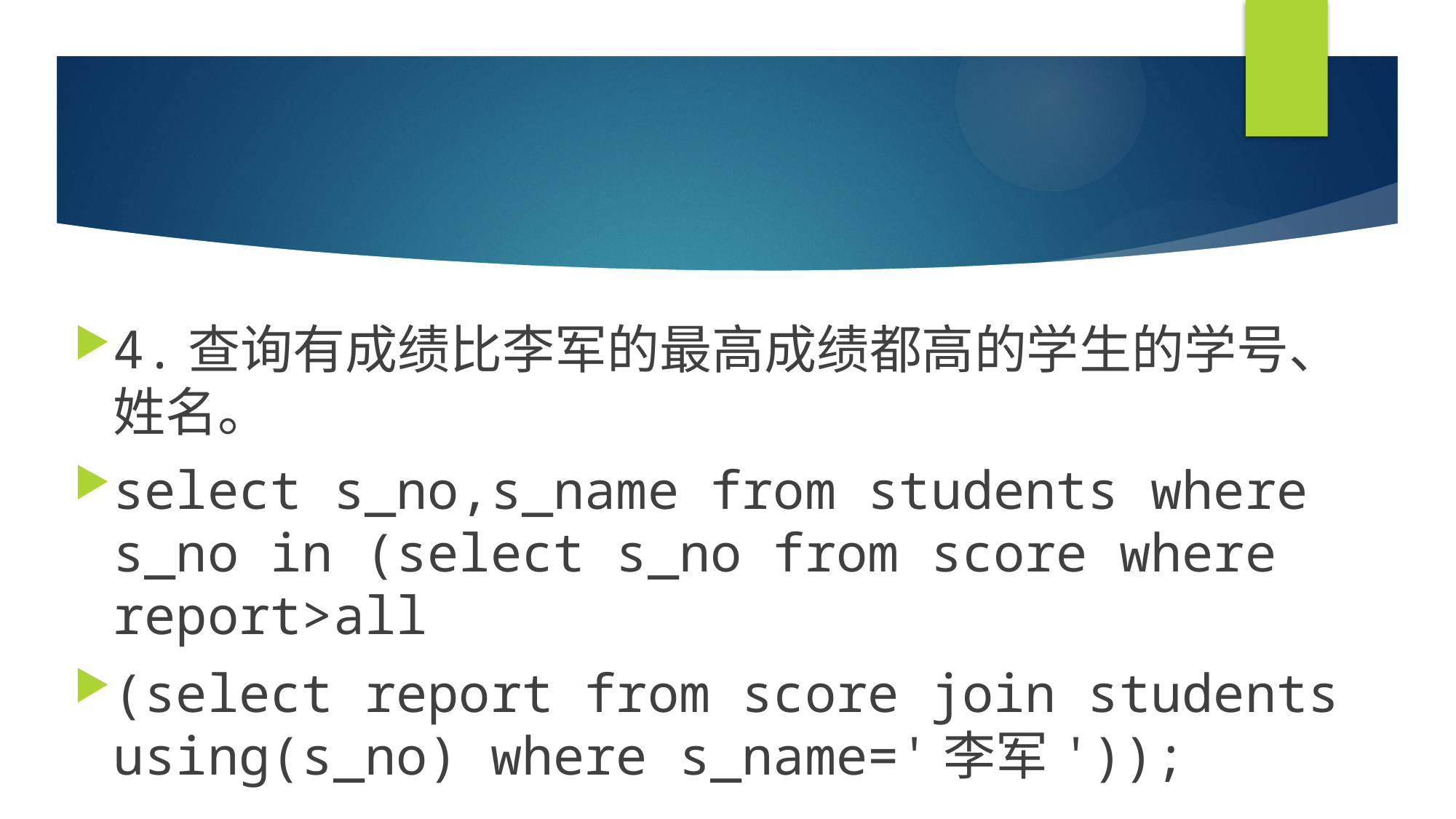

#
4.查询有成绩比李军的最高成绩都高的学生的学号、姓名。
select s_no,s_name from students where s_no in (select s_no from score where report>all
(select report from score join students using(s_no) where s_name='李军'));